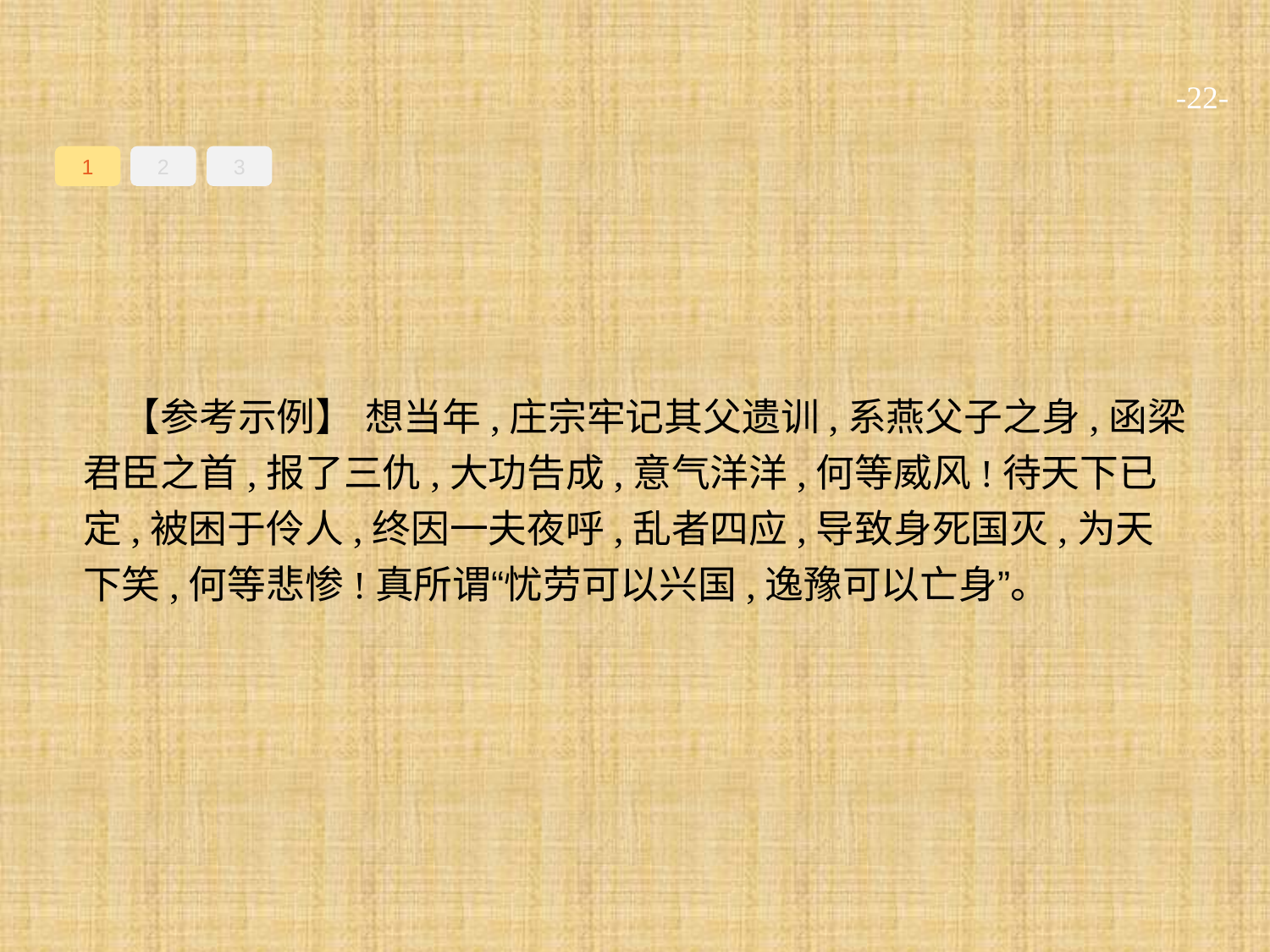

-22-
1
2
3
【参考示例】 想当年,庄宗牢记其父遗训,系燕父子之身,函梁君臣之首,报了三仇,大功告成,意气洋洋,何等威风!待天下已定,被困于伶人,终因一夫夜呼,乱者四应,导致身死国灭,为天下笑,何等悲惨!真所谓“忧劳可以兴国,逸豫可以亡身”。